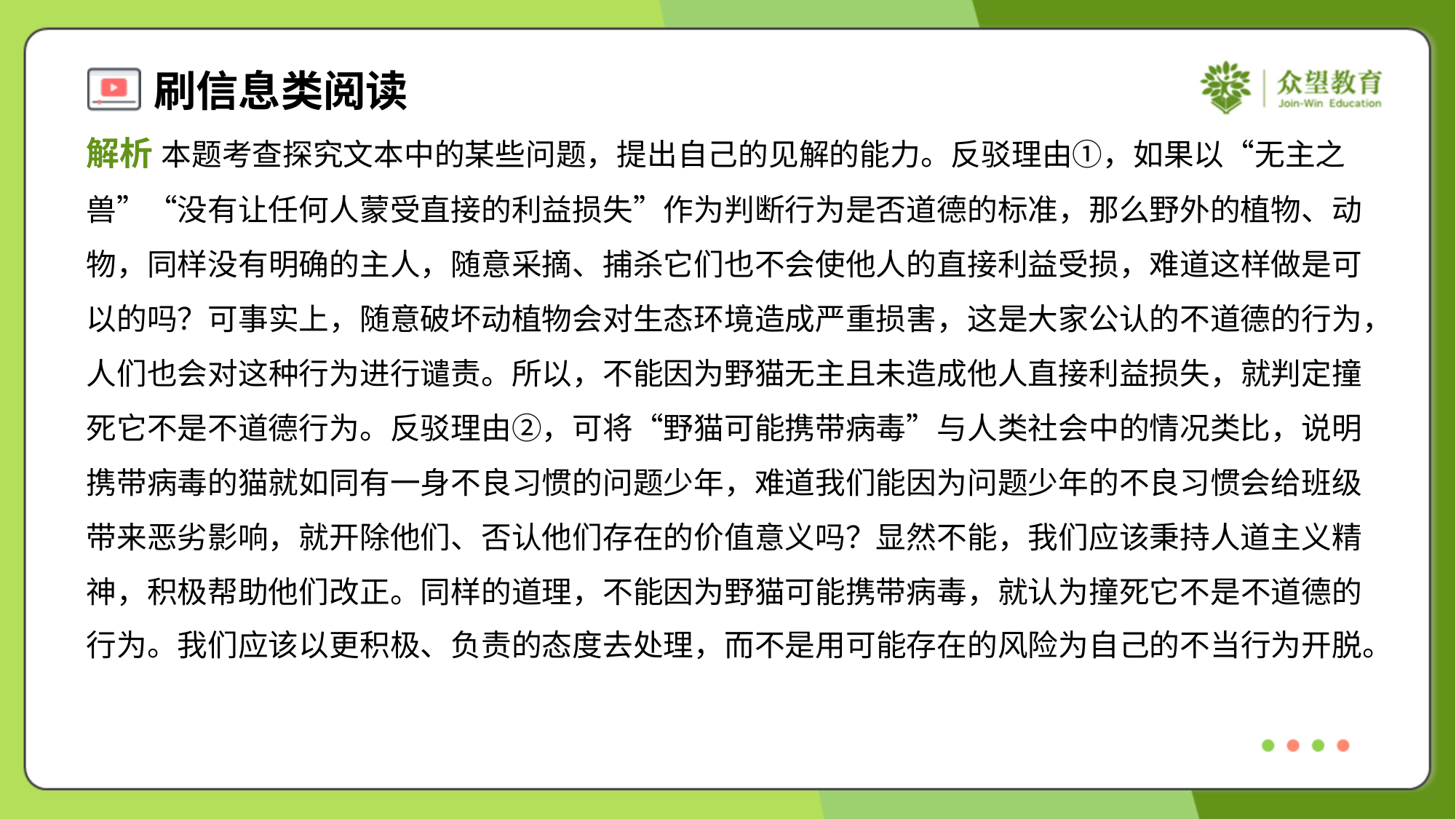

解析 本题考查探究文本中的某些问题，提出自己的见解的能力。反驳理由①，如果以“无主之
兽”“没有让任何人蒙受直接的利益损失”作为判断行为是否道德的标准，那么野外的植物、动
物，同样没有明确的主人，随意采摘、捕杀它们也不会使他人的直接利益受损，难道这样做是可
以的吗？可事实上，随意破坏动植物会对生态环境造成严重损害，这是大家公认的不道德的行为，
人们也会对这种行为进行谴责。所以，不能因为野猫无主且未造成他人直接利益损失，就判定撞
死它不是不道德行为。反驳理由②，可将“野猫可能携带病毒”与人类社会中的情况类比，说明
携带病毒的猫就如同有一身不良习惯的问题少年，难道我们能因为问题少年的不良习惯会给班级
带来恶劣影响，就开除他们、否认他们存在的价值意义吗？显然不能，我们应该秉持人道主义精
神，积极帮助他们改正。同样的道理，不能因为野猫可能携带病毒，就认为撞死它不是不道德的
行为。我们应该以更积极、负责的态度去处理，而不是用可能存在的风险为自己的不当行为开脱。